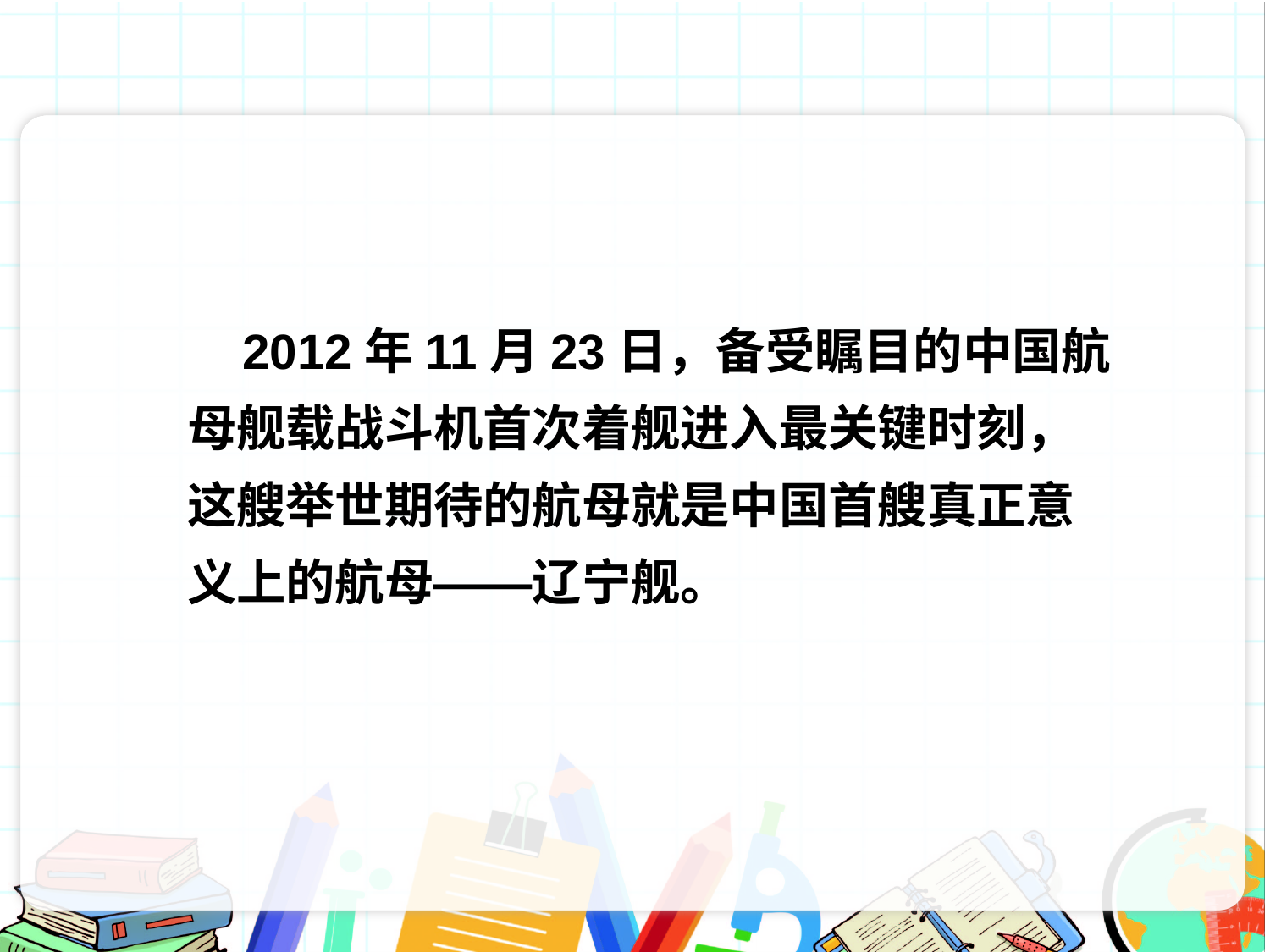

2012年11月23日，备受瞩目的中国航母舰载战斗机首次着舰进入最关键时刻，这艘举世期待的航母就是中国首艘真正意义上的航母——辽宁舰。